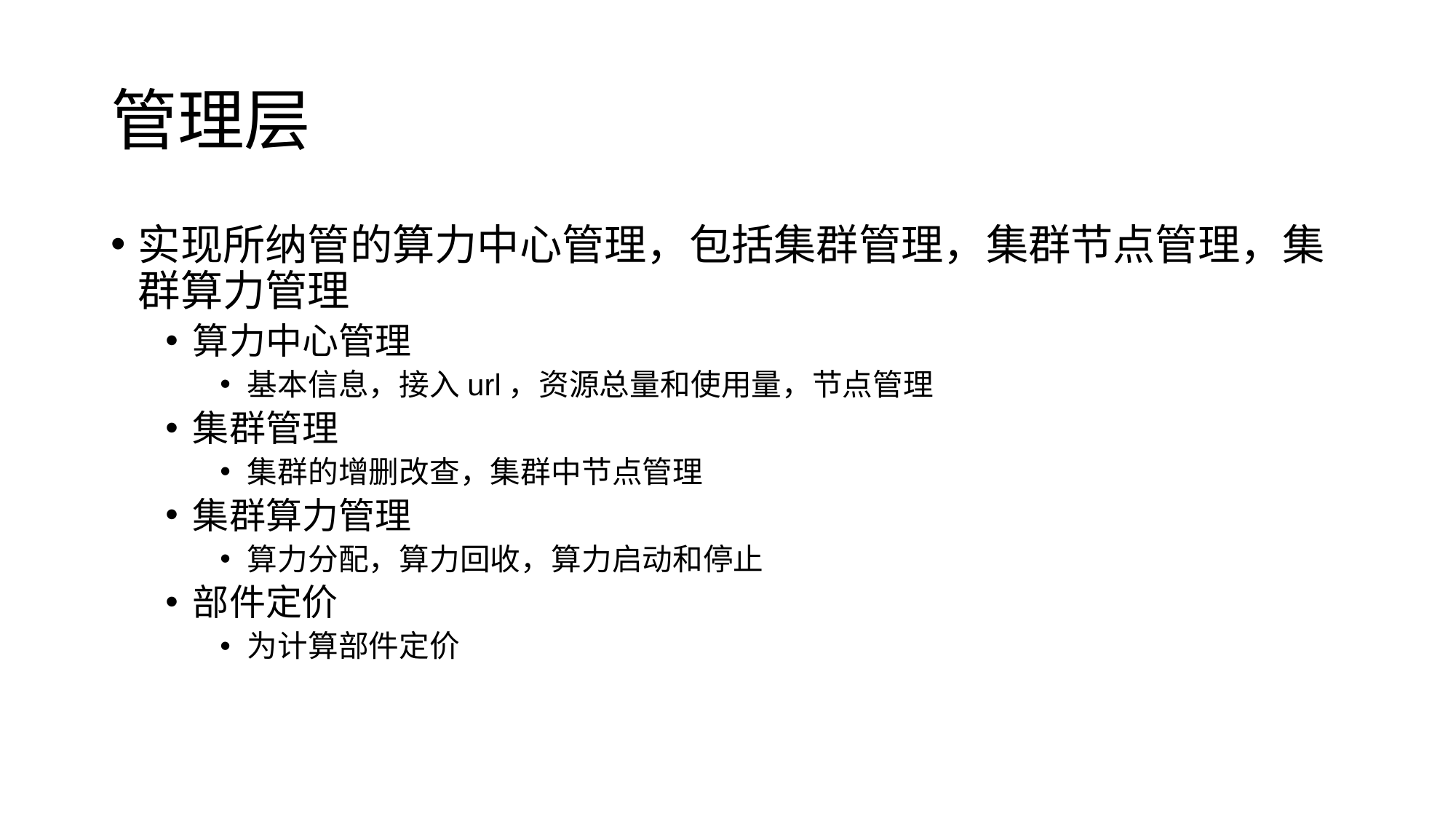

# 管理层
实现所纳管的算力中心管理，包括集群管理，集群节点管理，集群算力管理
算力中心管理
基本信息，接入url，资源总量和使用量，节点管理
集群管理
集群的增删改查，集群中节点管理
集群算力管理
算力分配，算力回收，算力启动和停止
部件定价
为计算部件定价